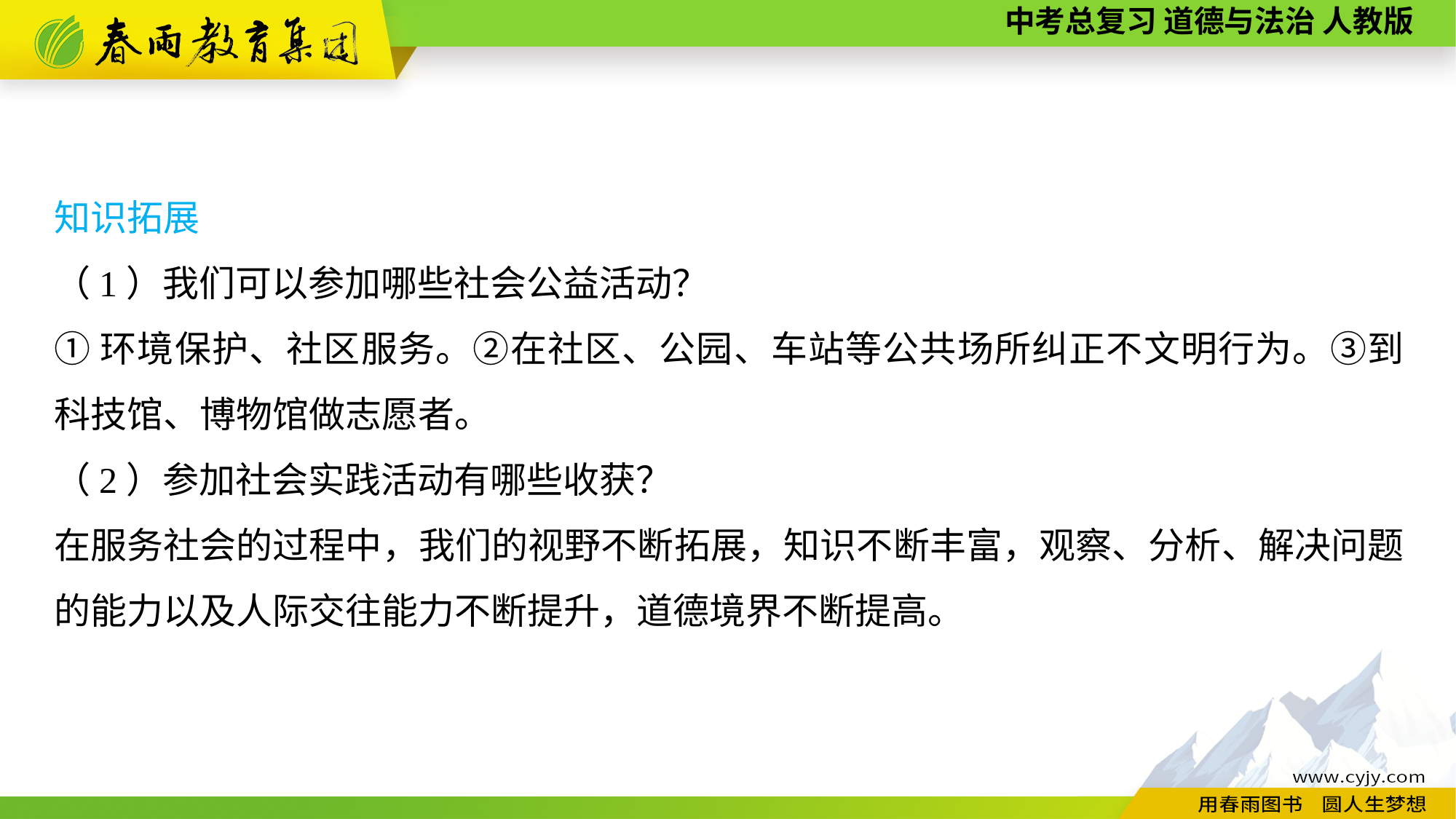

知识拓展
（1）我们可以参加哪些社会公益活动？
①环境保护、社区服务。②在社区、公园、车站等公共场所纠正不文明行为。③到科技馆、博物馆做志愿者。
（2）参加社会实践活动有哪些收获？
在服务社会的过程中，我们的视野不断拓展，知识不断丰富，观察、分析、解决问题的能力以及人际交往能力不断提升，道德境界不断提高。